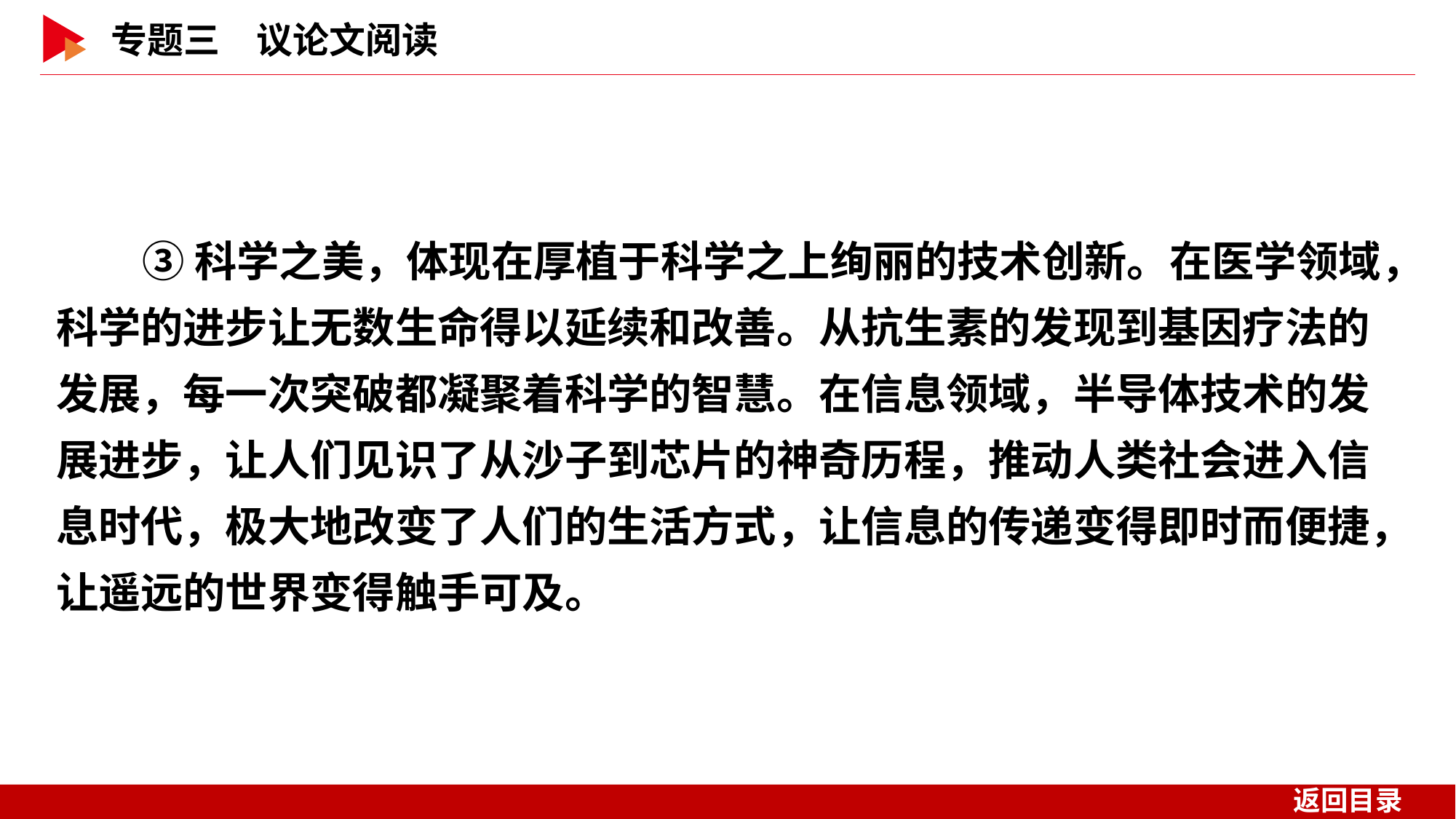

③科学之美，体现在厚植于科学之上绚丽的技术创新。在医学领域，科学的进步让无数生命得以延续和改善。从抗生素的发现到基因疗法的发展，每一次突破都凝聚着科学的智慧。在信息领域，半导体技术的发展进步，让人们见识了从沙子到芯片的神奇历程，推动人类社会进入信息时代，极大地改变了人们的生活方式，让信息的传递变得即时而便捷，让遥远的世界变得触手可及。